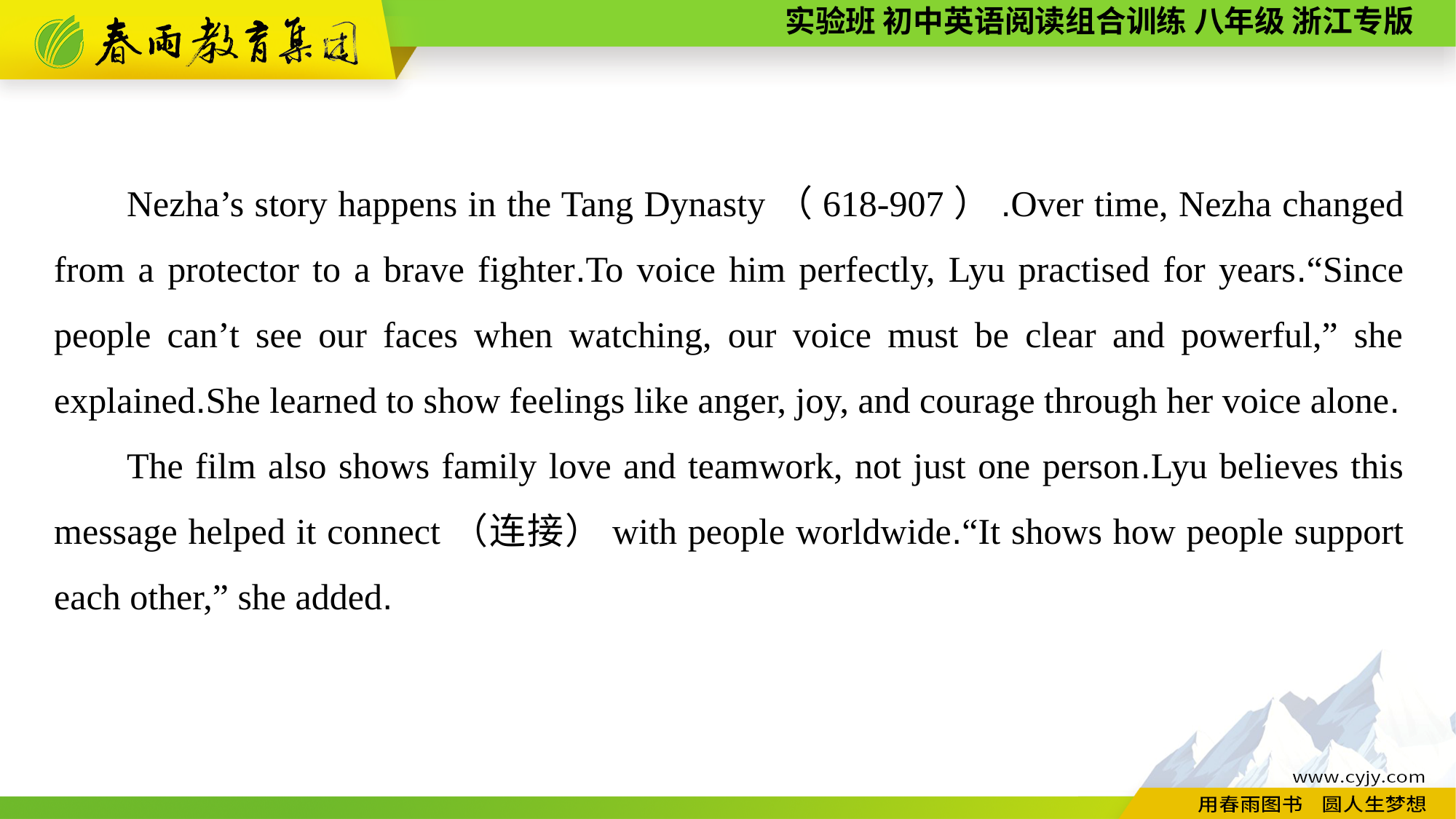

Nezha’s story happens in the Tang Dynasty（618-907）.Over time, Nezha changed from a protector to a brave fighter.To voice him perfectly, Lyu practised for years.“Since people can’t see our faces when watching, our voice must be clear and powerful,” she explained.She learned to show feelings like anger, joy, and courage through her voice alone.
The film also shows family love and teamwork, not just one person.Lyu believes this message helped it connect（连接）with people worldwide.“It shows how people support each other,” she added.